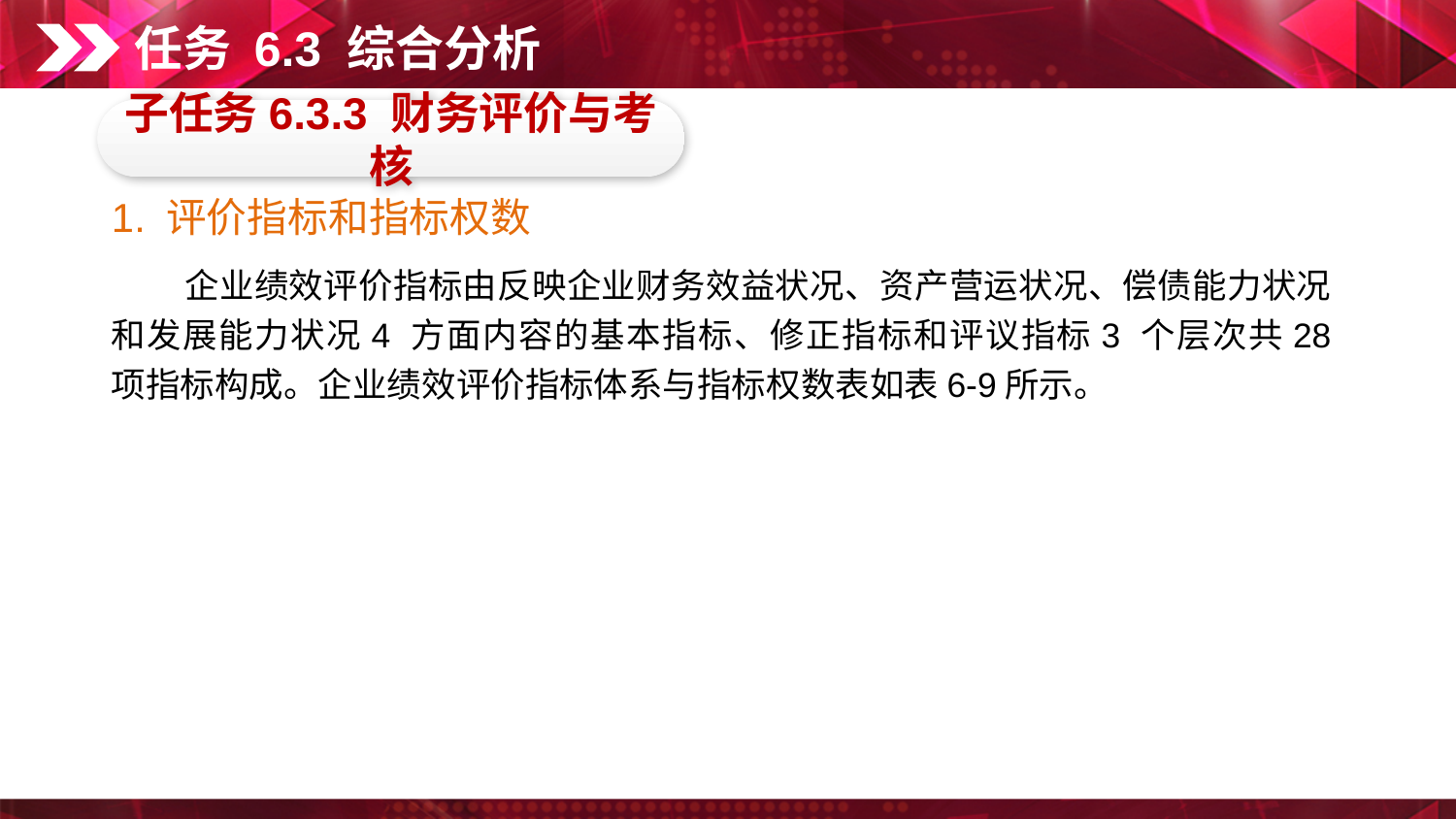

任务 6.3 综合分析

子任务6.3.3 财务评价与考核
1. 评价指标和指标权数
　　企业绩效评价指标由反映企业财务效益状况、资产营运状况、偿债能力状况和发展能力状况4 方面内容的基本指标、修正指标和评议指标3 个层次共28 项指标构成。企业绩效评价指标体系与指标权数表如表6-9所示。